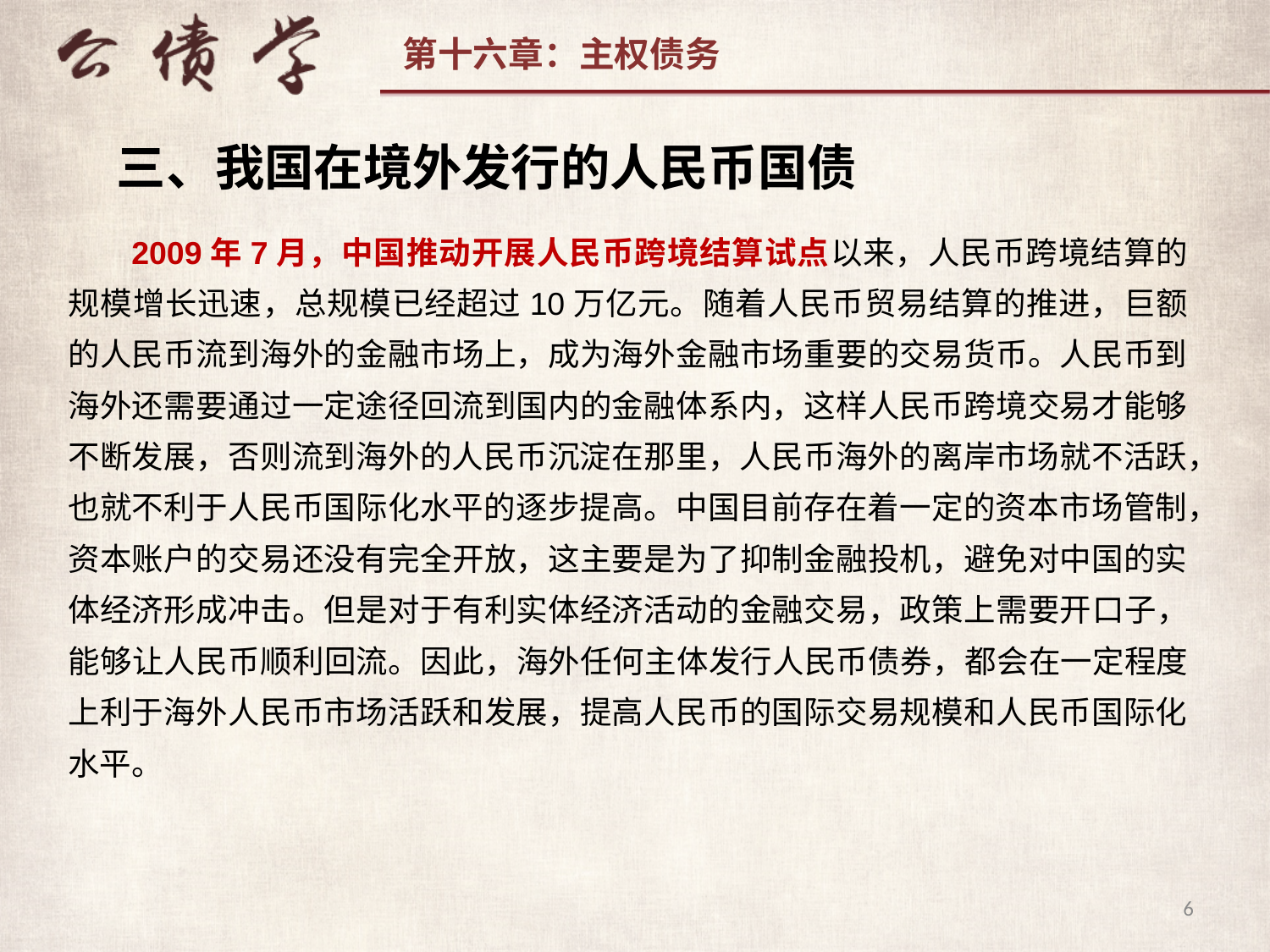

三、我国在境外发行的人民币国债
2009年7月，中国推动开展人民币跨境结算试点以来，人民币跨境结算的规模增长迅速，总规模已经超过10万亿元。随着人民币贸易结算的推进，巨额的人民币流到海外的金融市场上，成为海外金融市场重要的交易货币。人民币到海外还需要通过一定途径回流到国内的金融体系内，这样人民币跨境交易才能够不断发展，否则流到海外的人民币沉淀在那里，人民币海外的离岸市场就不活跃，也就不利于人民币国际化水平的逐步提高。中国目前存在着一定的资本市场管制，资本账户的交易还没有完全开放，这主要是为了抑制金融投机，避免对中国的实体经济形成冲击。但是对于有利实体经济活动的金融交易，政策上需要开口子，能够让人民币顺利回流。因此，海外任何主体发行人民币债券，都会在一定程度上利于海外人民币市场活跃和发展，提高人民币的国际交易规模和人民币国际化水平。

6